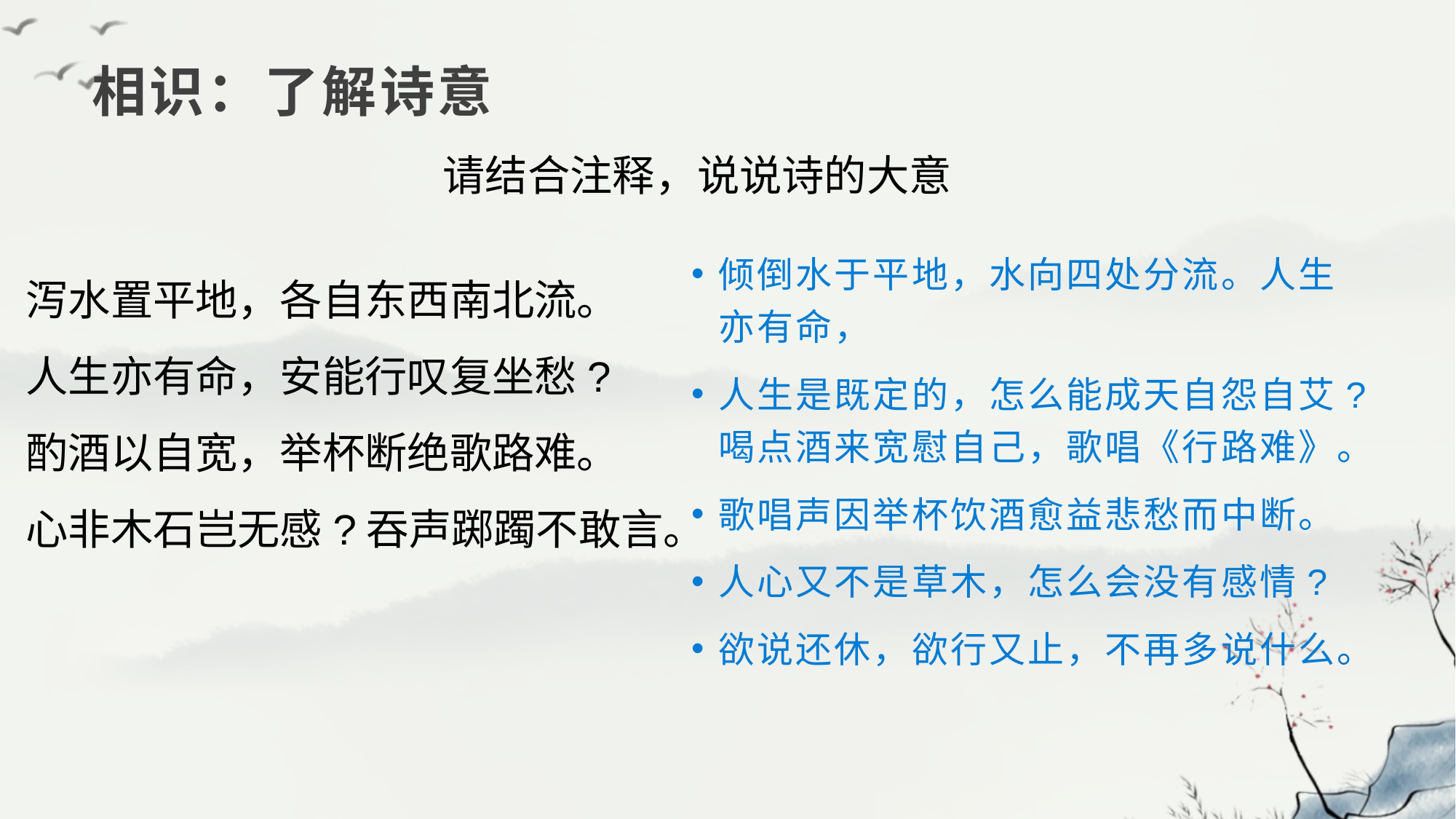

# 相识：了解诗意
请结合注释，说说诗的大意
泻水置平地，各自东西南北流。
人生亦有命，安能行叹复坐愁?
酌酒以自宽，举杯断绝歌路难。
心非木石岂无感?吞声踯躅不敢言。

倾倒水于平地，水向四处分流。人生亦有命，
人生是既定的，怎么能成天自怨自艾?喝点酒来宽慰自己，歌唱《行路难》。
歌唱声因举杯饮酒愈益悲愁而中断。
人心又不是草木，怎么会没有感情?
欲说还休，欲行又止，不再多说什么。